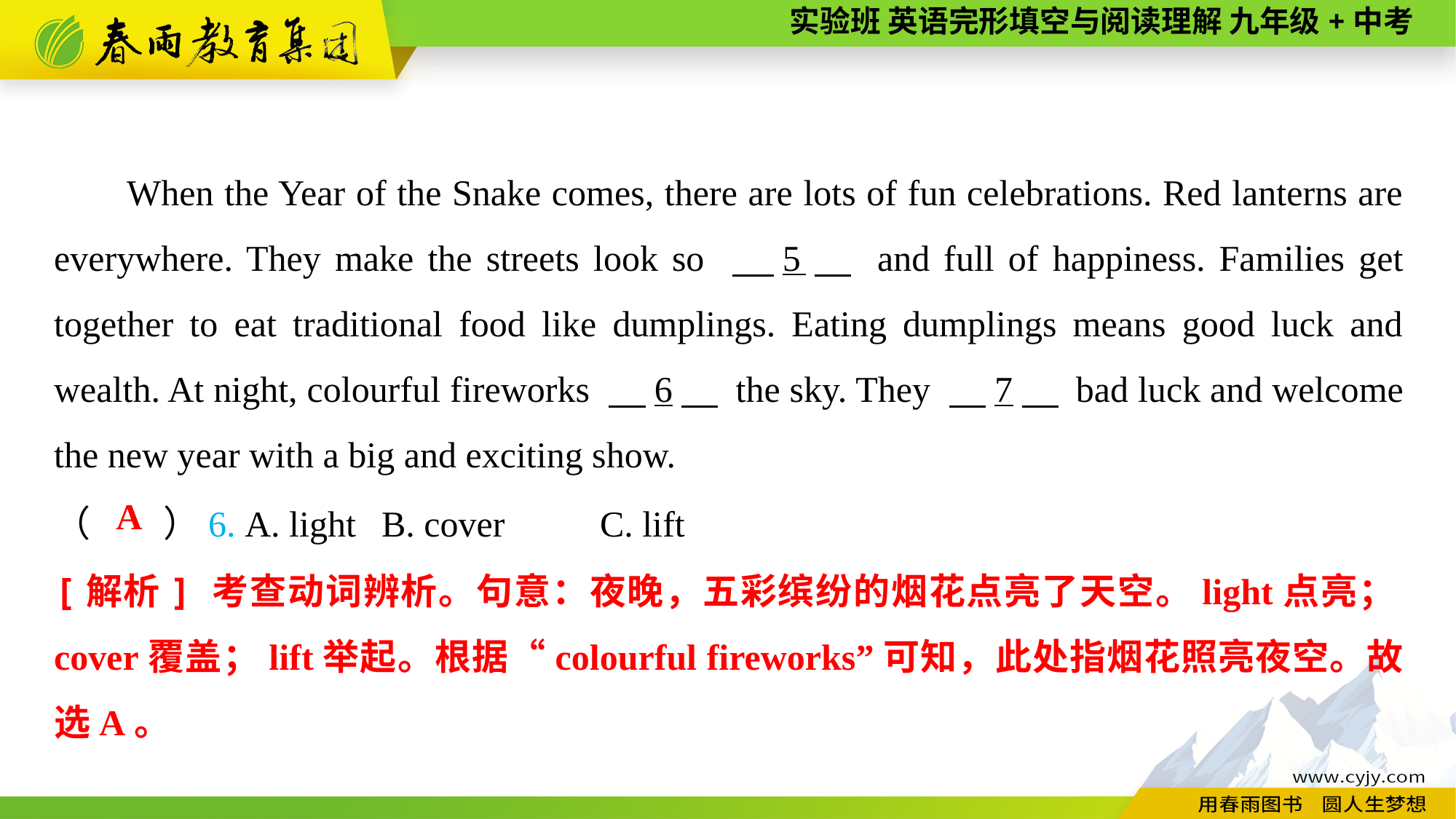

When the Year of the Snake comes, there are lots of fun celebrations. Red lanterns are everywhere. They make the streets look so 　5　 and full of happiness. Families get together to eat traditional food like dumplings. Eating dumplings means good luck and wealth. At night, colourful fireworks 　6　 the sky. They 　7　 bad luck and welcome the new year with a big and exciting show.
（　　）6. A. light	B. cover	C. lift
A
[解析] 考查动词辨析。句意：夜晚，五彩缤纷的烟花点亮了天空。light点亮；cover覆盖；lift举起。根据“colourful fireworks”可知，此处指烟花照亮夜空。故选A。